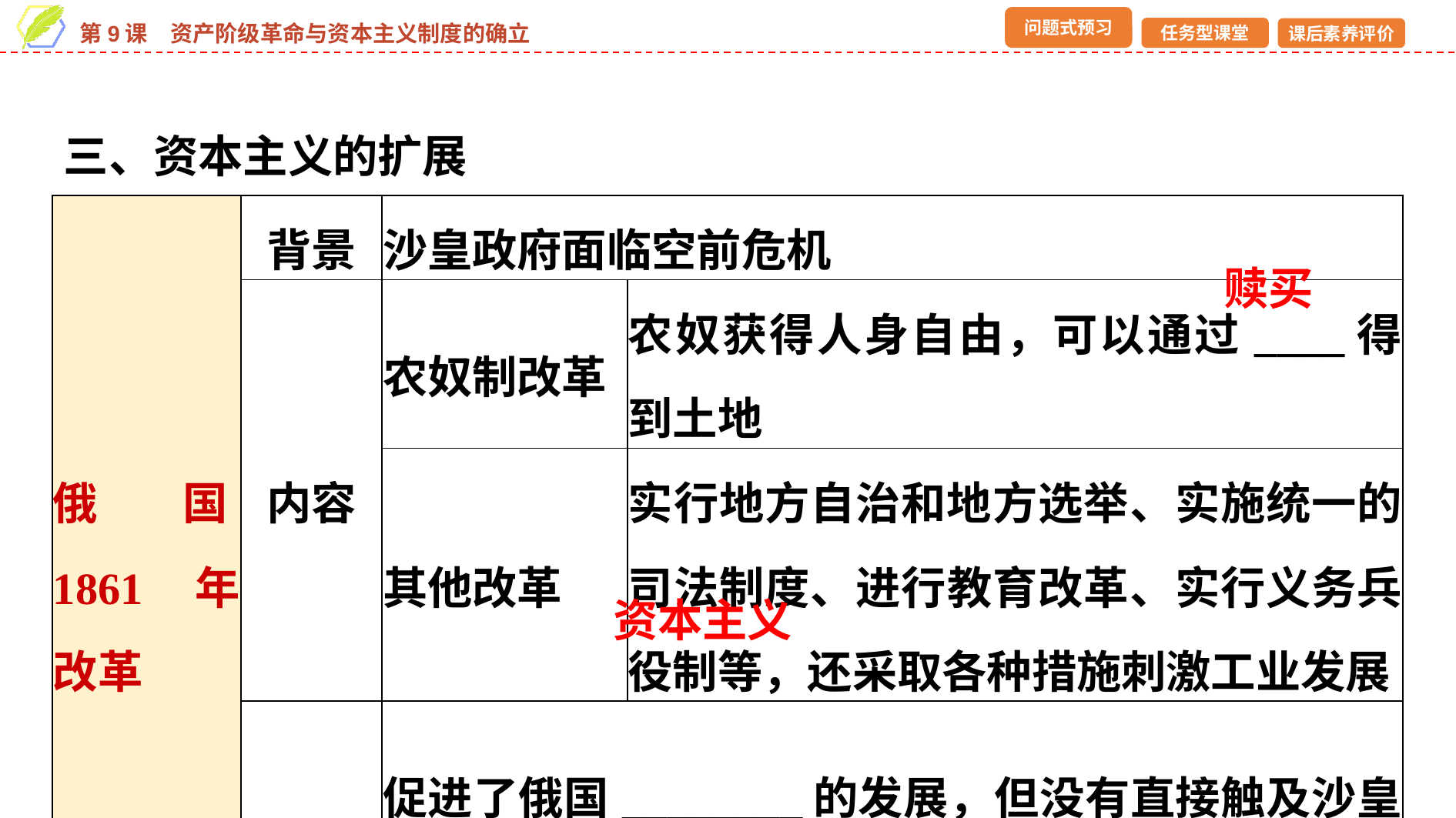

三、资本主义的扩展
| 俄国1861年改革 | 背景 | 沙皇政府面临空前危机 |  |
| --- | --- | --- | --- |
|  | 内容 | 农奴制改革 | 农奴获得人身自由，可以通过\_\_\_\_得到土地 |
|  |  | 其他改革 | 实行地方自治和地方选举、实施统一的司法制度、进行教育改革、实行义务兵役制等，还采取各种措施刺激工业发展 |
|  | 评价 | 促进了俄国\_\_\_\_\_\_\_\_的发展，但没有直接触及沙皇专制制度，保留了大量农奴制残余 |  |
赎买
资本主义